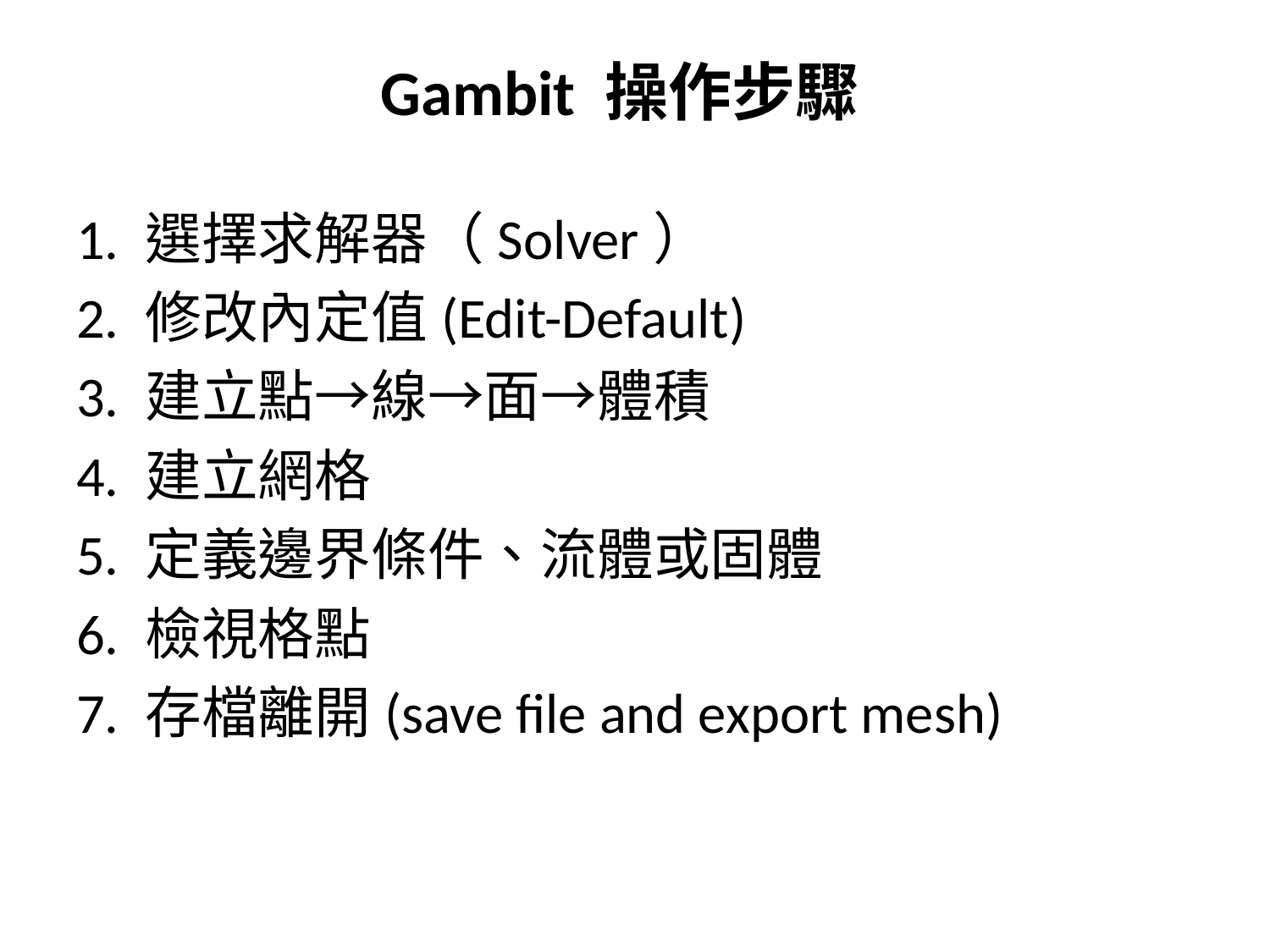

#
Gambit 操作步驟
1. 選擇求解器（Solver）
2. 修改內定值(Edit-Default)
3. 建立點→線→面→體積
4. 建立網格
5. 定義邊界條件、流體或固體
6. 檢視格點
7. 存檔離開(save file and export mesh)